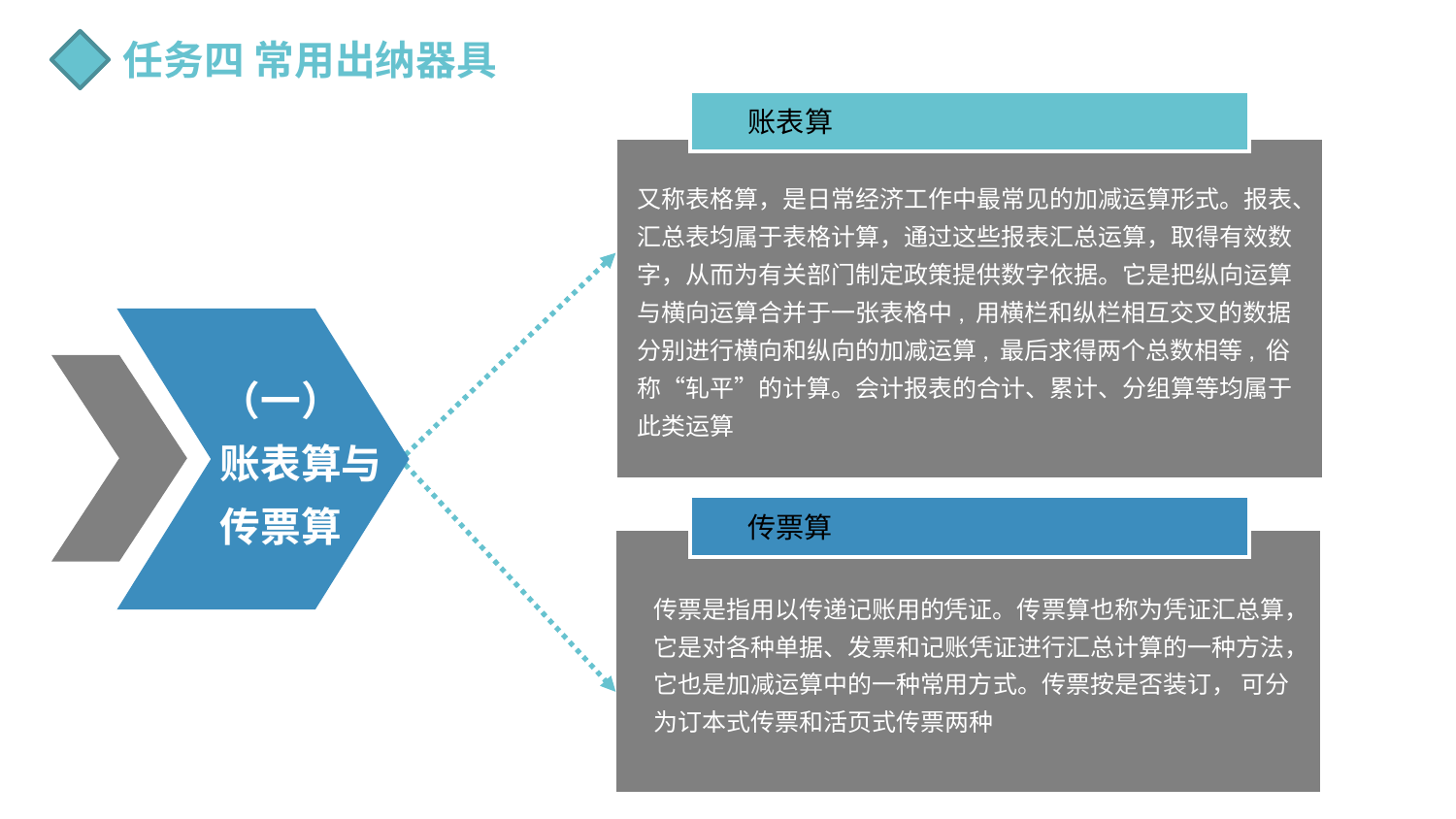

任务四 常用出纳器具

账表算

又称表格算，是日常经济工作中最常见的加减运算形式。报表、汇总表均属于表格计算，通过这些报表汇总运算，取得有效数字，从而为有关部门制定政策提供数字依据。它是把纵向运算与横向运算合并于一张表格中, 用横栏和纵栏相互交叉的数据分别进行横向和纵向的加减运算, 最后求得两个总数相等, 俗称“轧平”的计算。会计报表的合计、累计、分组算等均属于此类运算

（一）
账表算与传票算

传票算

传票是指用以传递记账用的凭证。传票算也称为凭证汇总算，它是对各种单据、发票和记账凭证进行汇总计算的一种方法，它也是加减运算中的一种常用方式。传票按是否装订， 可分为订本式传票和活页式传票两种